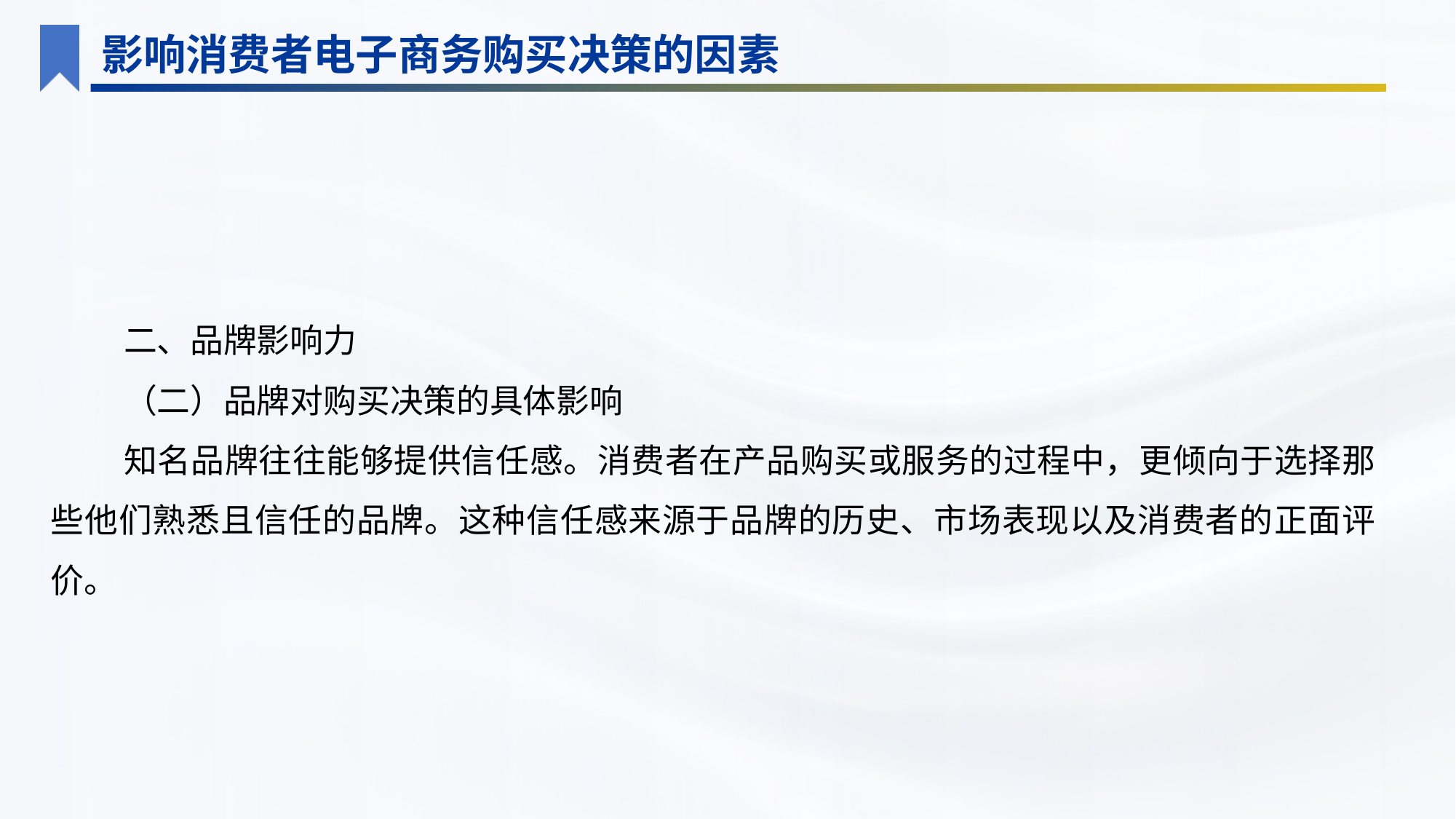

影响消费者电子商务购买决策的因素
二、品牌影响力
（二）品牌对购买决策的具体影响
知名品牌往往能够提供信任感。消费者在产品购买或服务的过程中，更倾向于选择那些他们熟悉且信任的品牌。这种信任感来源于品牌的历史、市场表现以及消费者的正面评价。